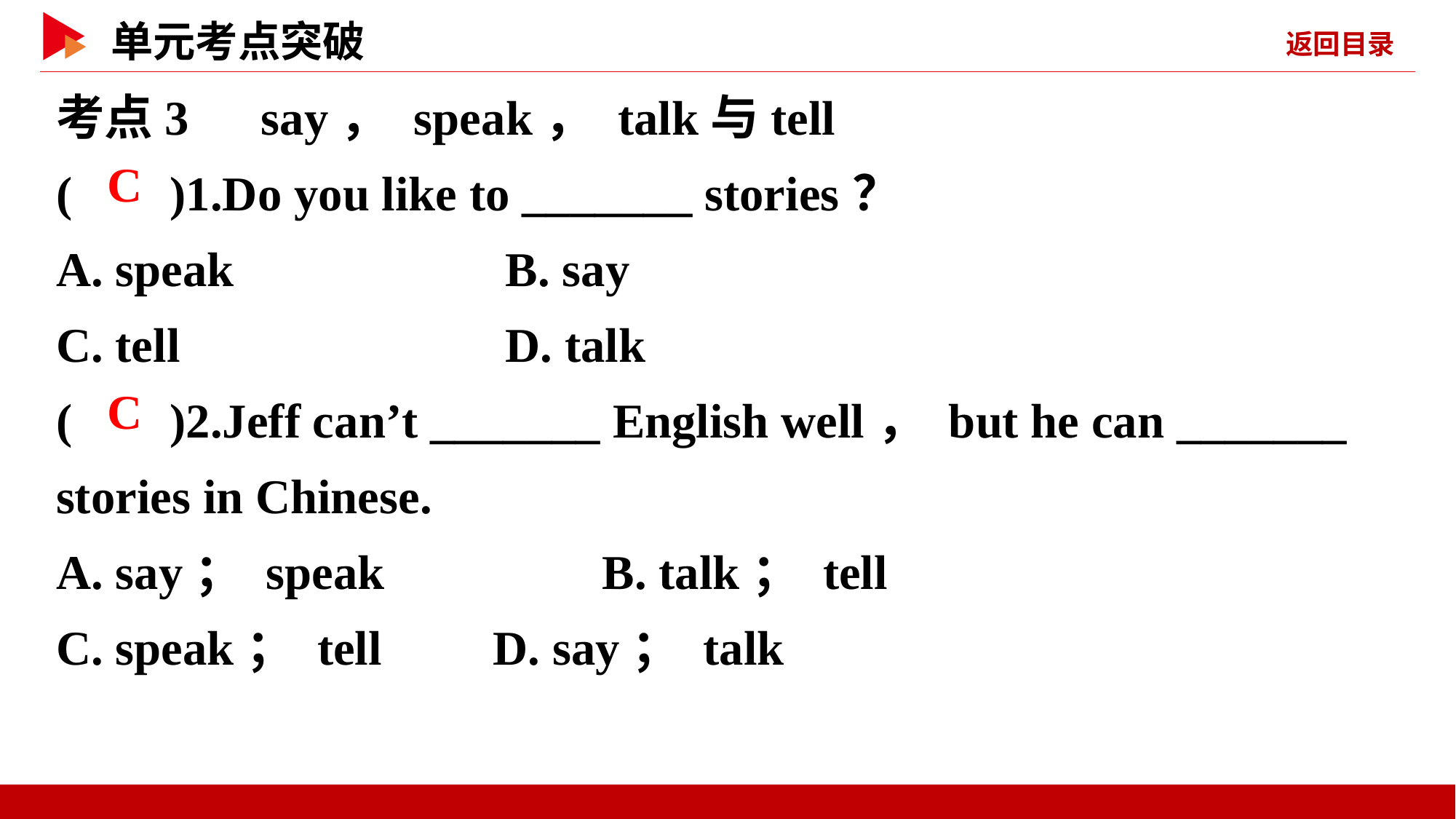

考点3　say， speak， talk与tell
(        )1.Do you like to _______ stories？
A. speak	                   B. say
C. tell	                   D. talk
(        )2.Jeff can’t _______ English well， but he can _______ stories in Chinese.
A. say； speak	         B. talk； tell
C. speak； tell	         D. say； talk
   C
   C